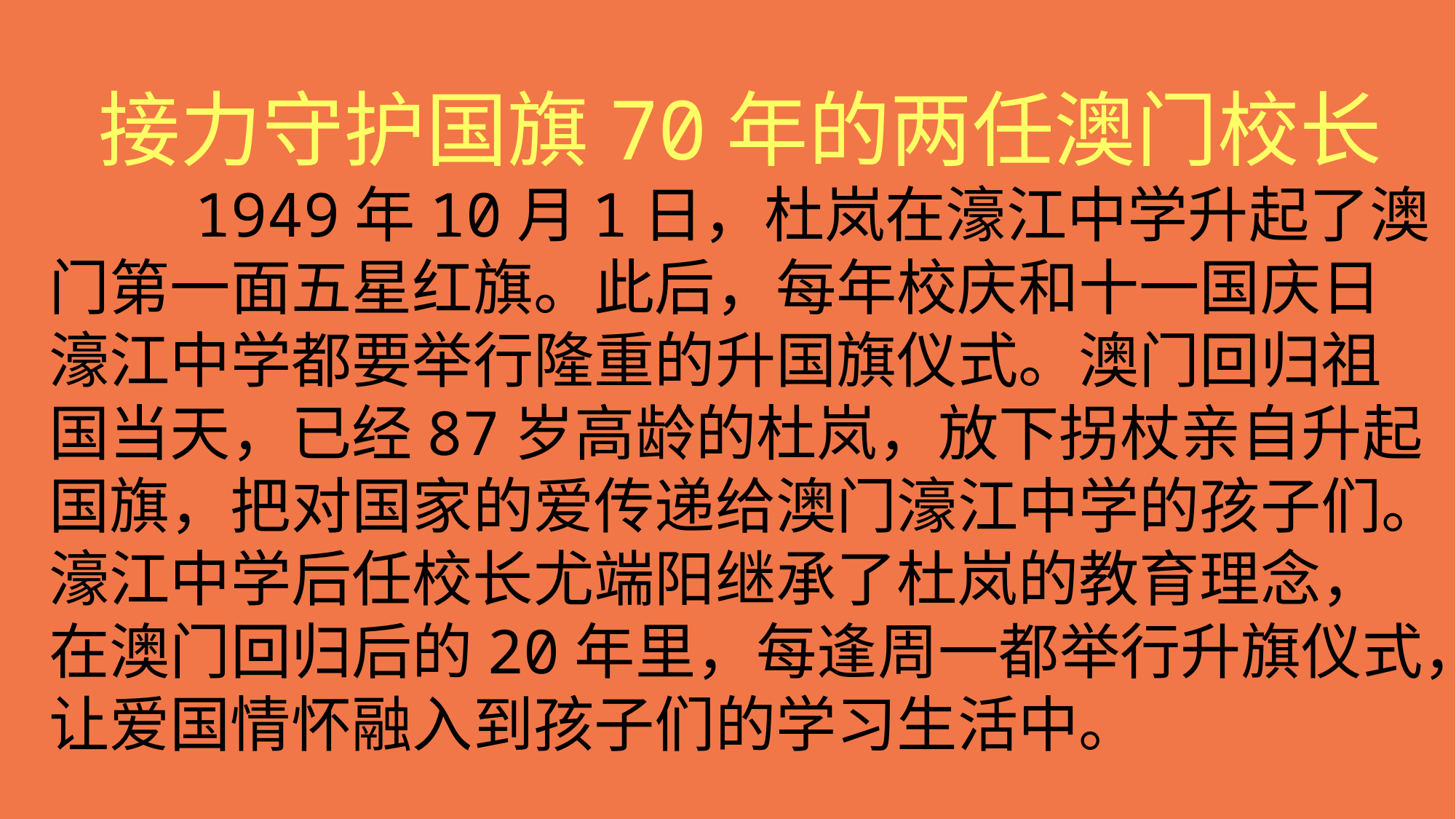

接力守护国旗70年的两任澳门校长
    1949年10月1日，杜岚在濠江中学升起了澳门第一面五星红旗。此后，每年校庆和十一国庆日濠江中学都要举行隆重的升国旗仪式。澳门回归祖国当天，已经87岁高龄的杜岚，放下拐杖亲自升起国旗，把对国家的爱传递给澳门濠江中学的孩子们。濠江中学后任校长尤端阳继承了杜岚的教育理念，在澳门回归后的20年里，每逢周一都举行升旗仪式，让爱国情怀融入到孩子们的学习生活中。